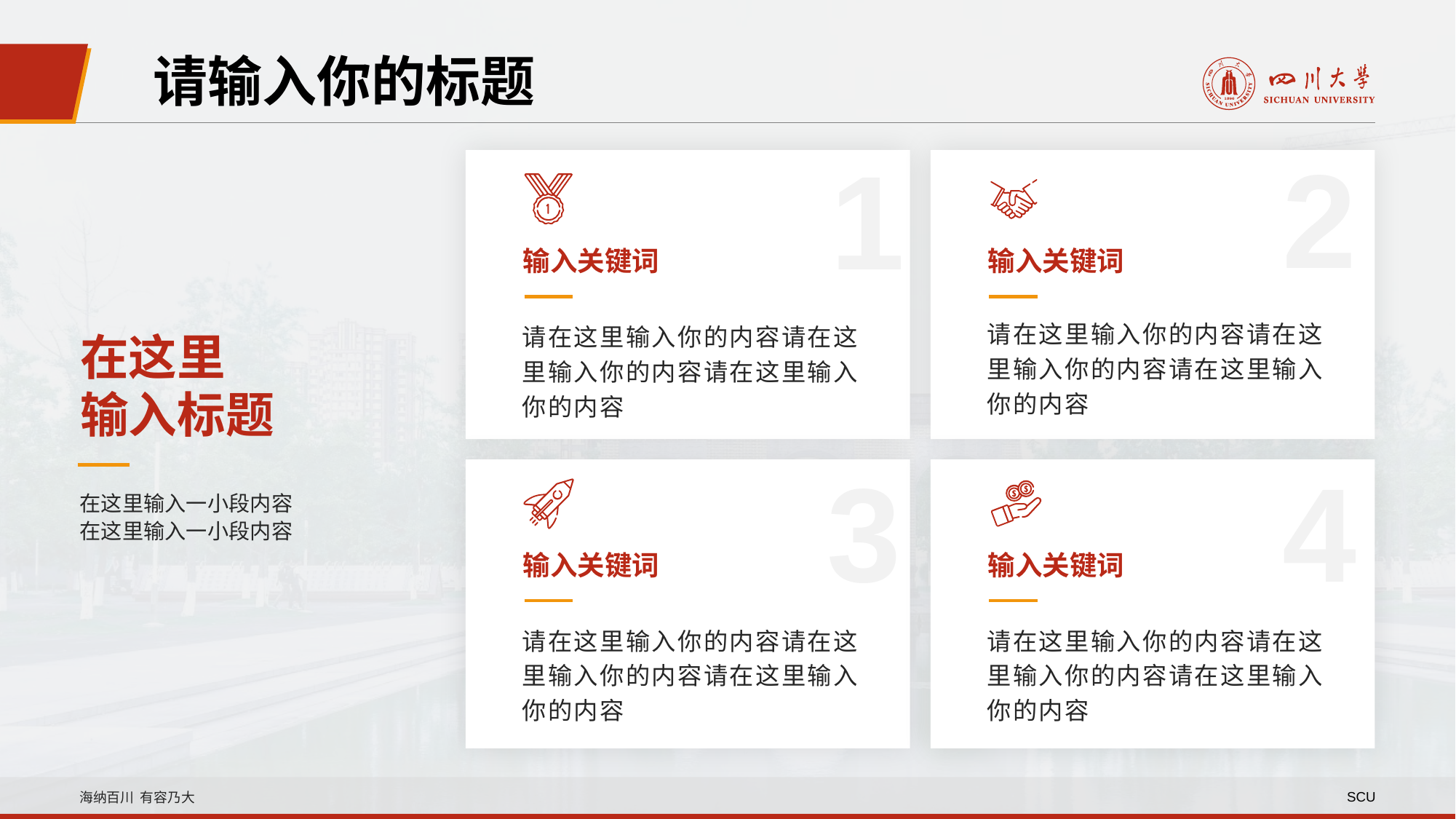

请输入你的标题
2
1

输入关键词
输入关键词
请在这里输入你的内容请在这里输入你的内容请在这里输入你的内容
请在这里输入你的内容请在这里输入你的内容请在这里输入你的内容
在这里
输入标题
3
4

在这里输入一小段内容
在这里输入一小段内容
输入关键词
输入关键词
请在这里输入你的内容请在这里输入你的内容请在这里输入你的内容
请在这里输入你的内容请在这里输入你的内容请在这里输入你的内容